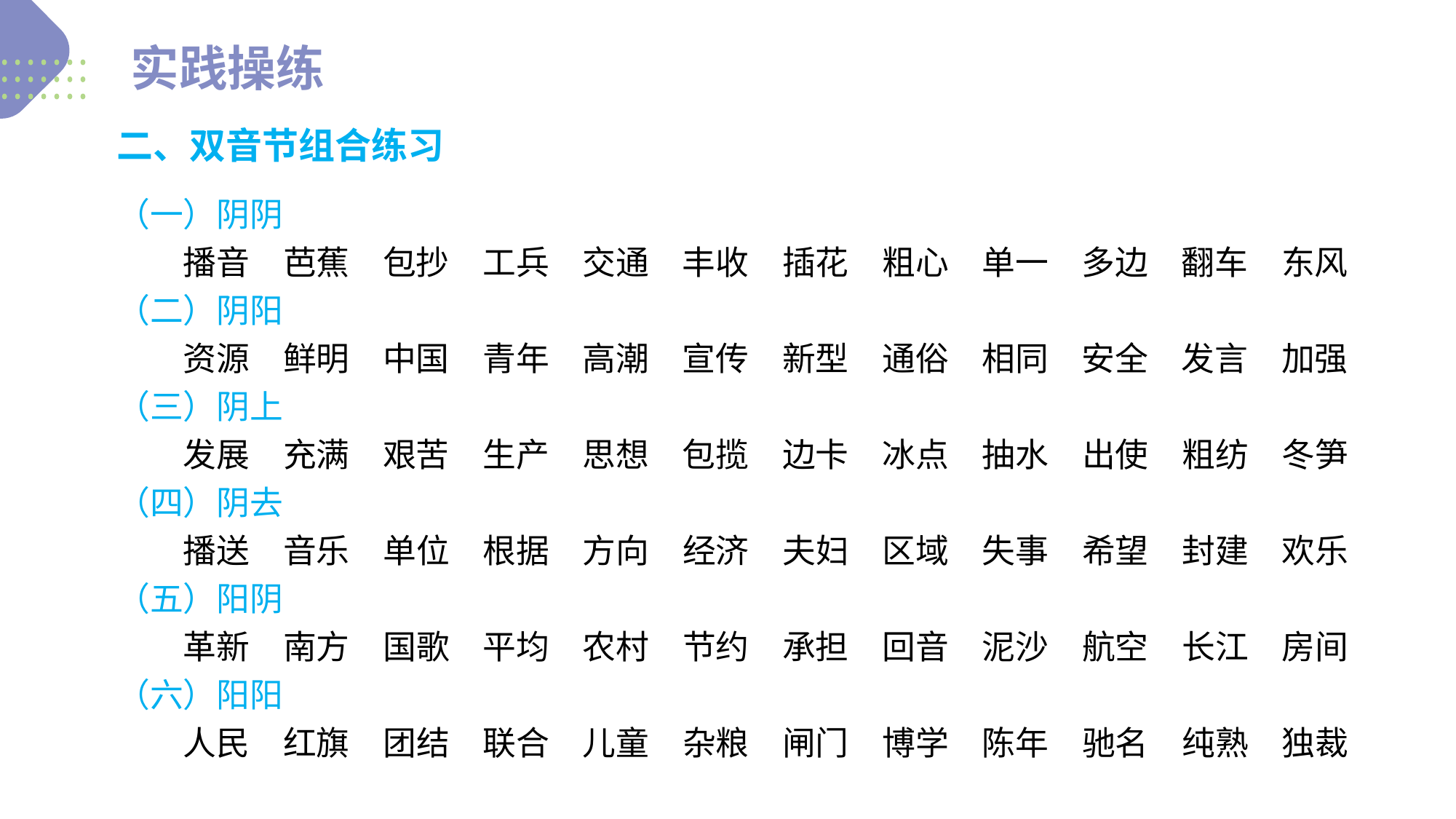

实践操练

二、双音节组合练习
（一）阴阴
　　播音　芭蕉　包抄　工兵　交通　丰收　插花　粗心　单一　多边　翻车　东风
（二）阴阳
　　资源　鲜明　中国　青年　高潮　宣传　新型　通俗　相同　安全　发言　加强
（三）阴上
　　发展　充满　艰苦　生产　思想　包揽　边卡　冰点　抽水　出使　粗纺　冬笋
（四）阴去
　　播送　音乐　单位　根据　方向　经济　夫妇　区域　失事　希望　封建　欢乐
（五）阳阴
　　革新　南方　国歌　平均　农村　节约　承担　回音　泥沙　航空　长江　房间
（六）阳阳
　　人民　红旗　团结　联合　儿童　杂粮　闸门　博学　陈年　驰名　纯熟　独裁